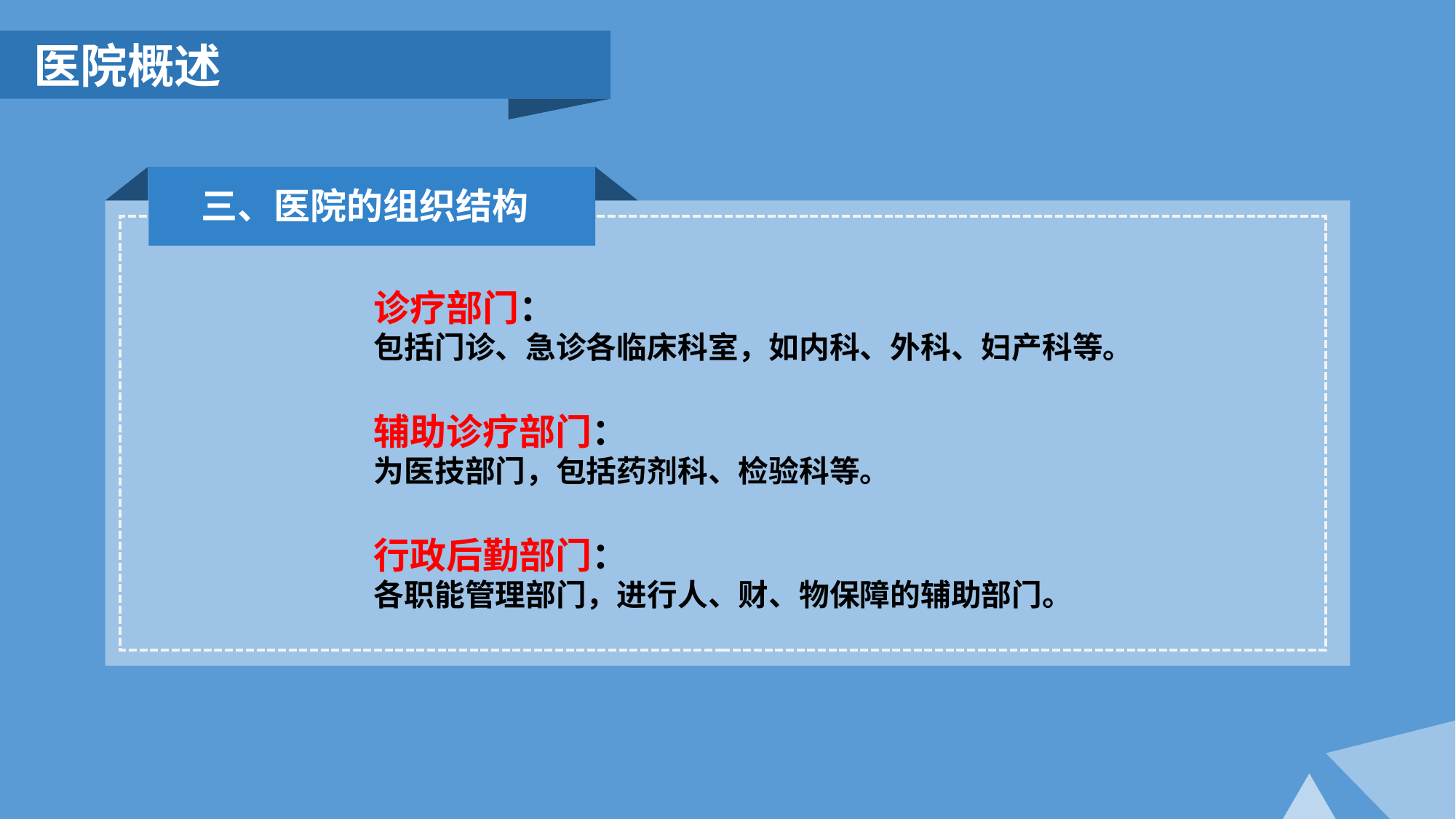

医院概述

三、医院的组织结构

诊疗部门：
包括门诊、急诊各临床科室，如内科、外科、妇产科等。

辅助诊疗部门：
为医技部门，包括药剂科、检验科等。

行政后勤部门：
各职能管理部门，进行人、财、物保障的辅助部门。